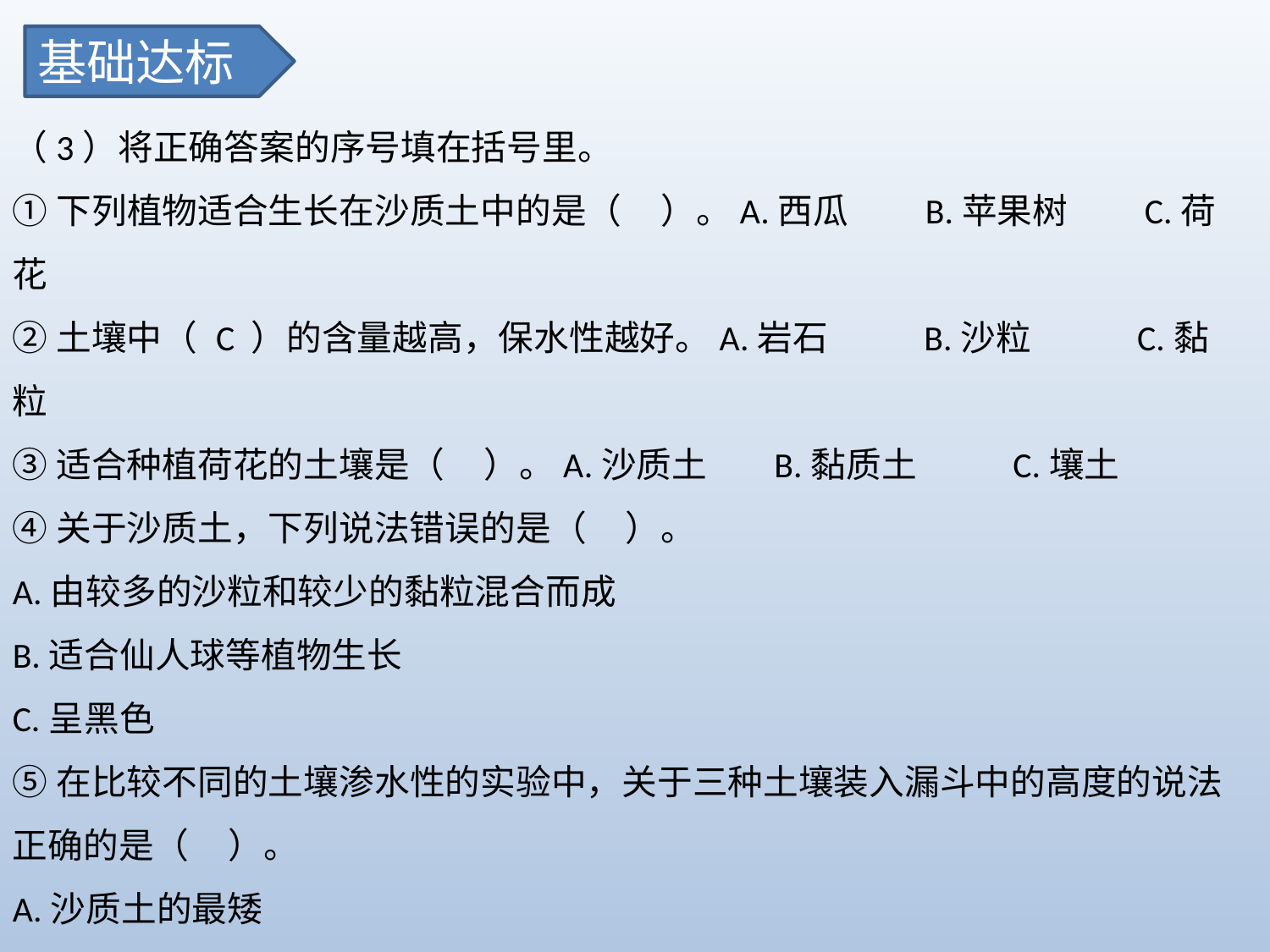

基础达标
（3）将正确答案的序号填在括号里。
①下列植物适合生长在沙质土中的是（    ）。A.西瓜       B.苹果树       C.荷花
②土壤中（ C ）的含量越高，保水性越好。A.岩石         B.沙粒          C.黏粒
③适合种植荷花的土壤是（    ）。A.沙质土      B.黏质土         C.壤土
④关于沙质土，下列说法错误的是（    ）。
A.由较多的沙粒和较少的黏粒混合而成
B.适合仙人球等植物生长
C.呈黑色
⑤在比较不同的土壤渗水性的实验中，关于三种土壤装入漏斗中的高度的说法正确的是（    ）。
A.沙质土的最矮
B.黏质土的最矮
C.三种土壤的高度相同